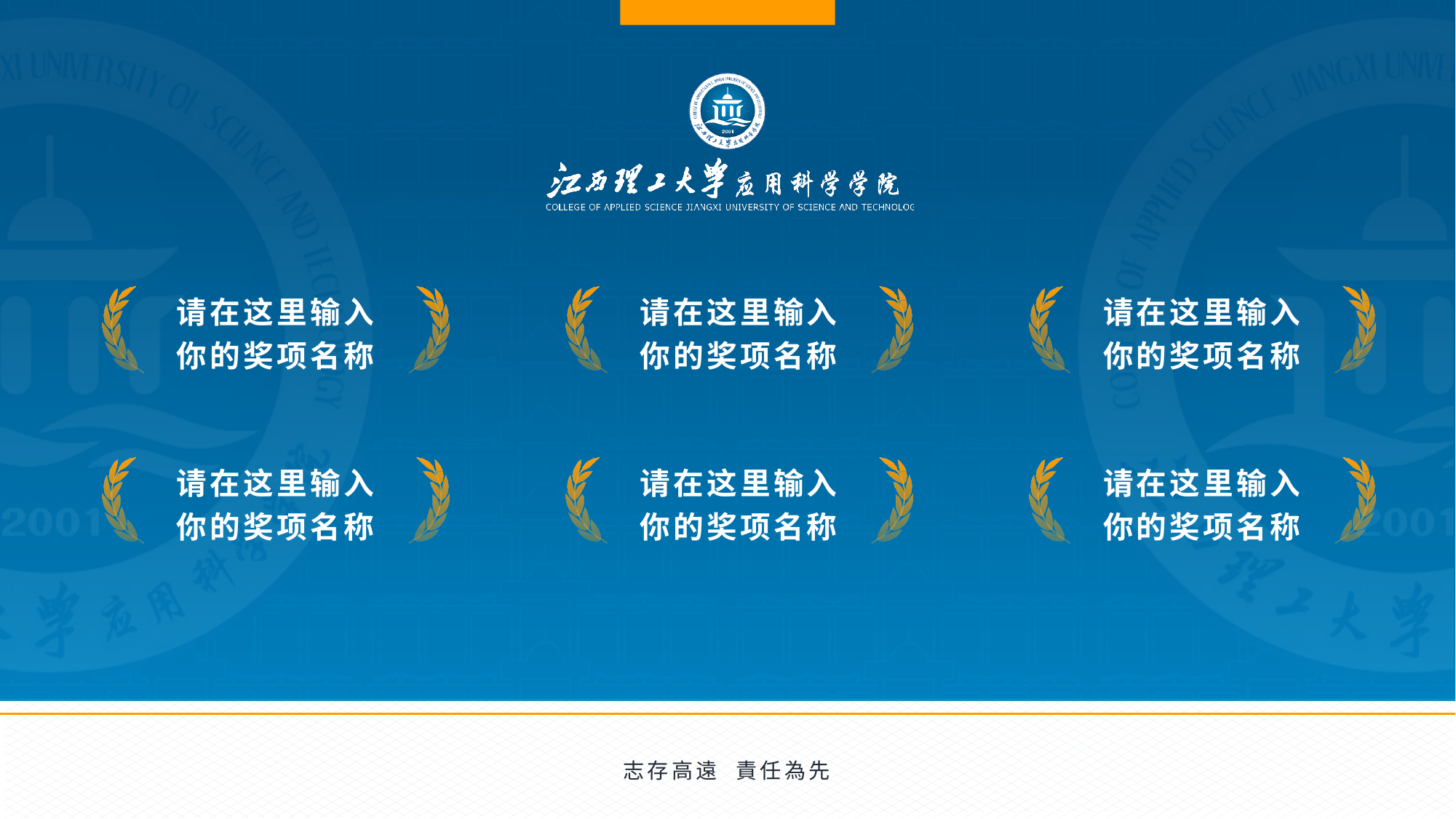

请在这里输入
你的奖项名称

请在这里输入
你的奖项名称

请在这里输入
你的奖项名称

请在这里输入
你的奖项名称

请在这里输入
你的奖项名称

请在这里输入
你的奖项名称